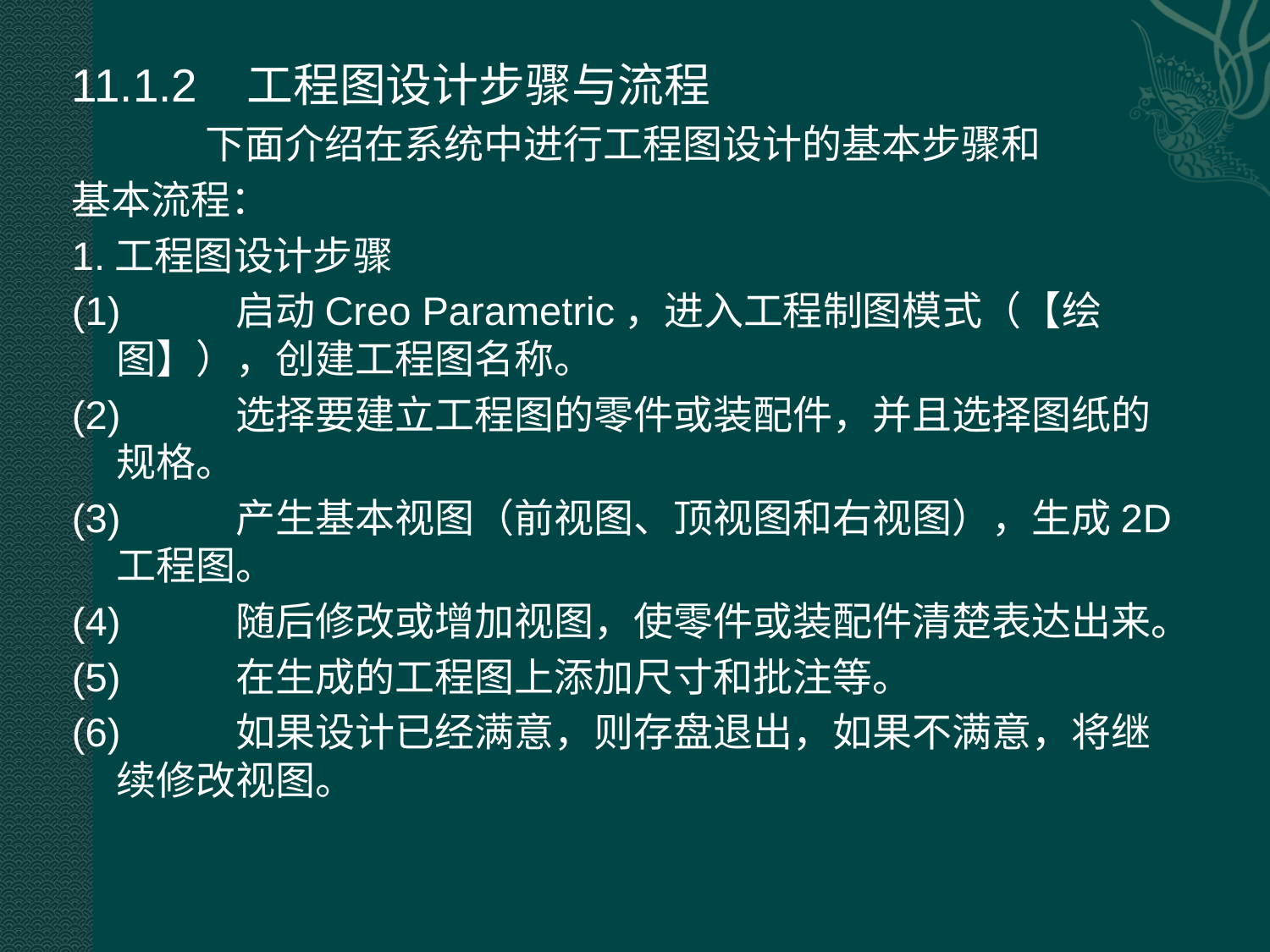

11.1.2   工程图设计步骤与流程
              下面介绍在系统中进行工程图设计的基本步骤和
基本流程：
1.工程图设计步骤
(1)	启动Creo Parametric，进入工程制图模式（【绘图】），创建工程图名称。
(2)	选择要建立工程图的零件或装配件，并且选择图纸的规格。
(3)	产生基本视图（前视图、顶视图和右视图），生成2D工程图。
(4)	随后修改或增加视图，使零件或装配件清楚表达出来。
(5)	在生成的工程图上添加尺寸和批注等。
(6)	如果设计已经满意，则存盘退出，如果不满意，将继续修改视图。